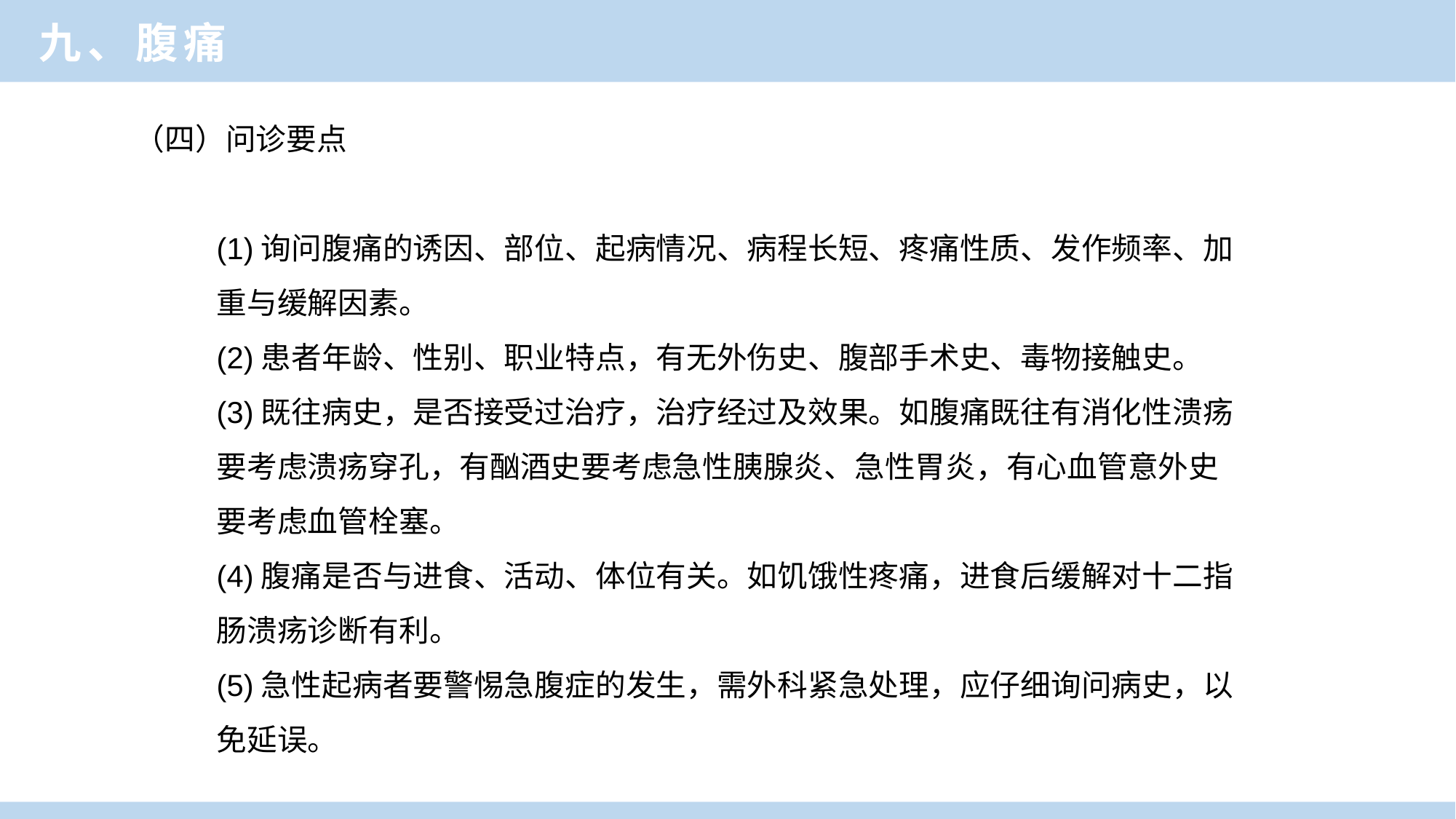

临床医学概论
九、腹痛
（四）问诊要点
(1)询问腹痛的诱因、部位、起病情况、病程长短、疼痛性质、发作频率、加重与缓解因素。
(2)患者年龄、性别、职业特点，有无外伤史、腹部手术史、毒物接触史。
(3)既往病史，是否接受过治疗，治疗经过及效果。如腹痛既往有消化性溃疡要考虑溃疡穿孔，有酗酒史要考虑急性胰腺炎、急性胃炎，有心血管意外史要考虑血管栓塞。
(4)腹痛是否与进食、活动、体位有关。如饥饿性疼痛，进食后缓解对十二指肠溃疡诊断有利。
(5)急性起病者要警惕急腹症的发生，需外科紧急处理，应仔细询问病史，以免延误。